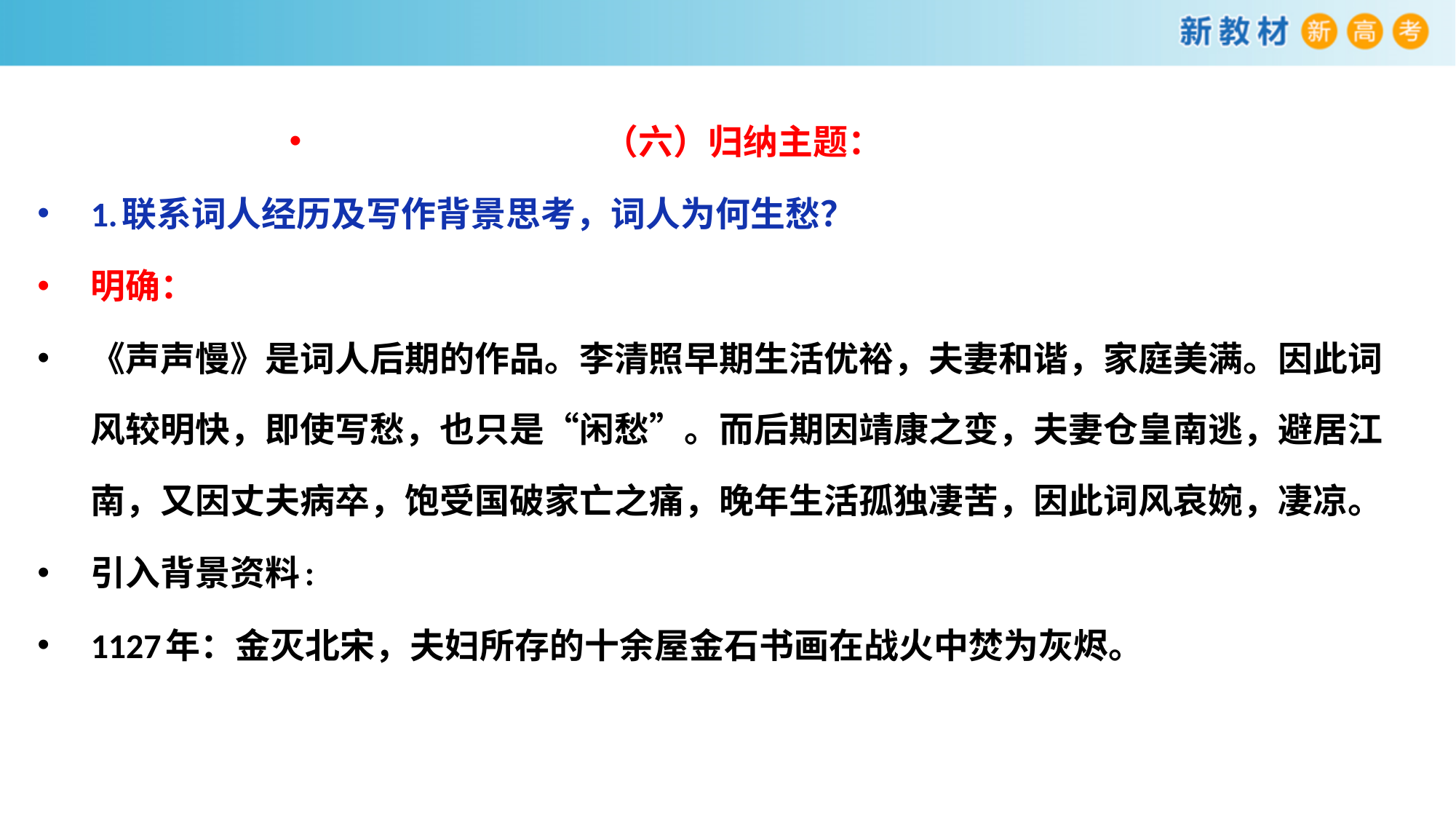

（六）归纳主题：
1.联系词人经历及写作背景思考，词人为何生愁？
明确：
《声声慢》是词人后期的作品。李清照早期生活优裕，夫妻和谐，家庭美满。因此词风较明快，即使写愁，也只是“闲愁”。而后期因靖康之变，夫妻仓皇南逃，避居江南，又因丈夫病卒，饱受国破家亡之痛，晚年生活孤独凄苦，因此词风哀婉，凄凉。
引入背景资料:
1127年：金灭北宋，夫妇所存的十余屋金石书画在战火中焚为灰烬。